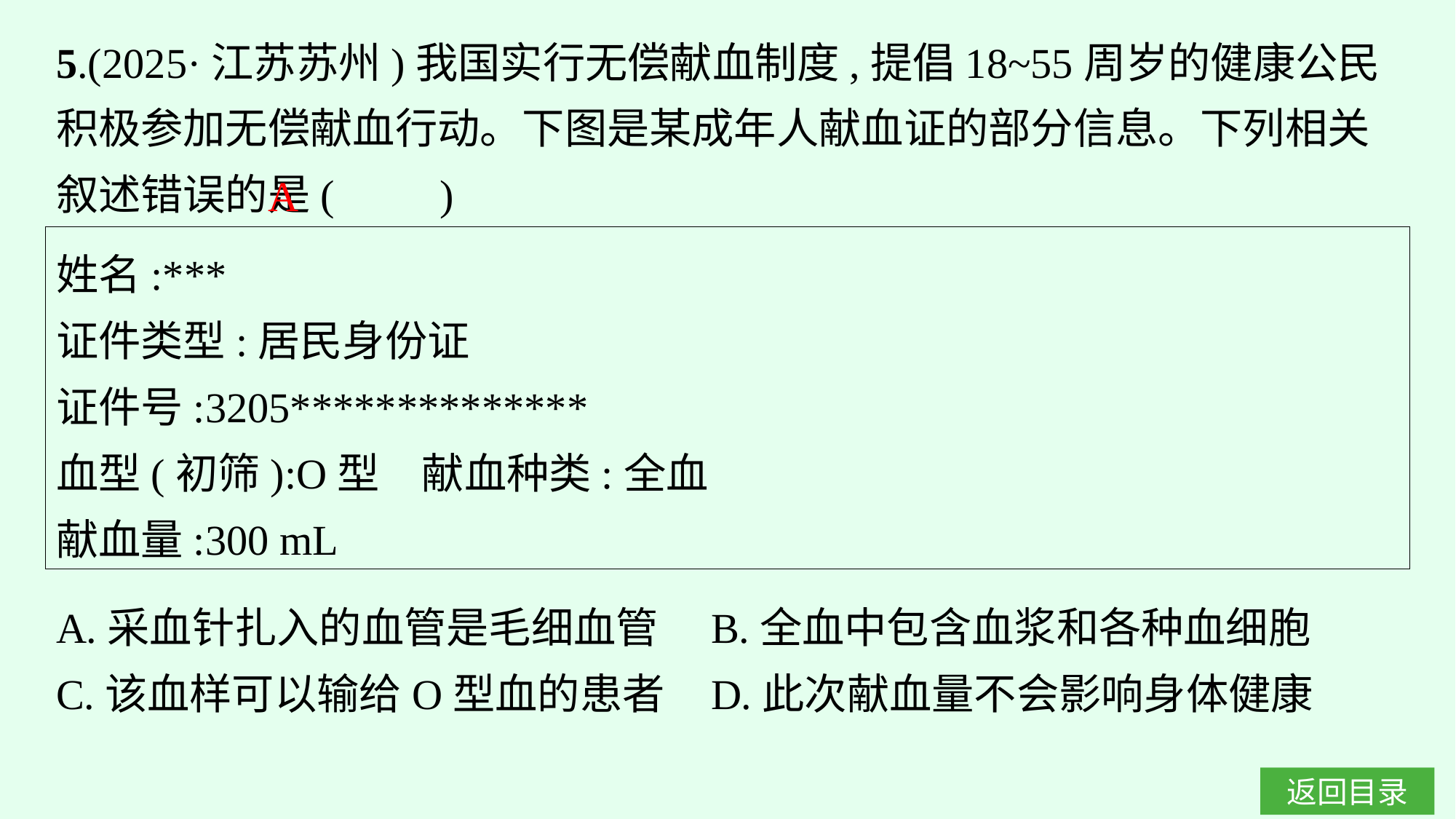

5.(2025·江苏苏州)我国实行无偿献血制度,提倡18~55周岁的健康公民积极参加无偿献血行动。下图是某成年人献血证的部分信息。下列相关叙述错误的是(　　)
A
姓名:***
证件类型:居民身份证
证件号:3205**************
血型(初筛):O型　献血种类:全血
献血量:300 mL
A.采血针扎入的血管是毛细血管	B.全血中包含血浆和各种血细胞
C.该血样可以输给O型血的患者	D.此次献血量不会影响身体健康